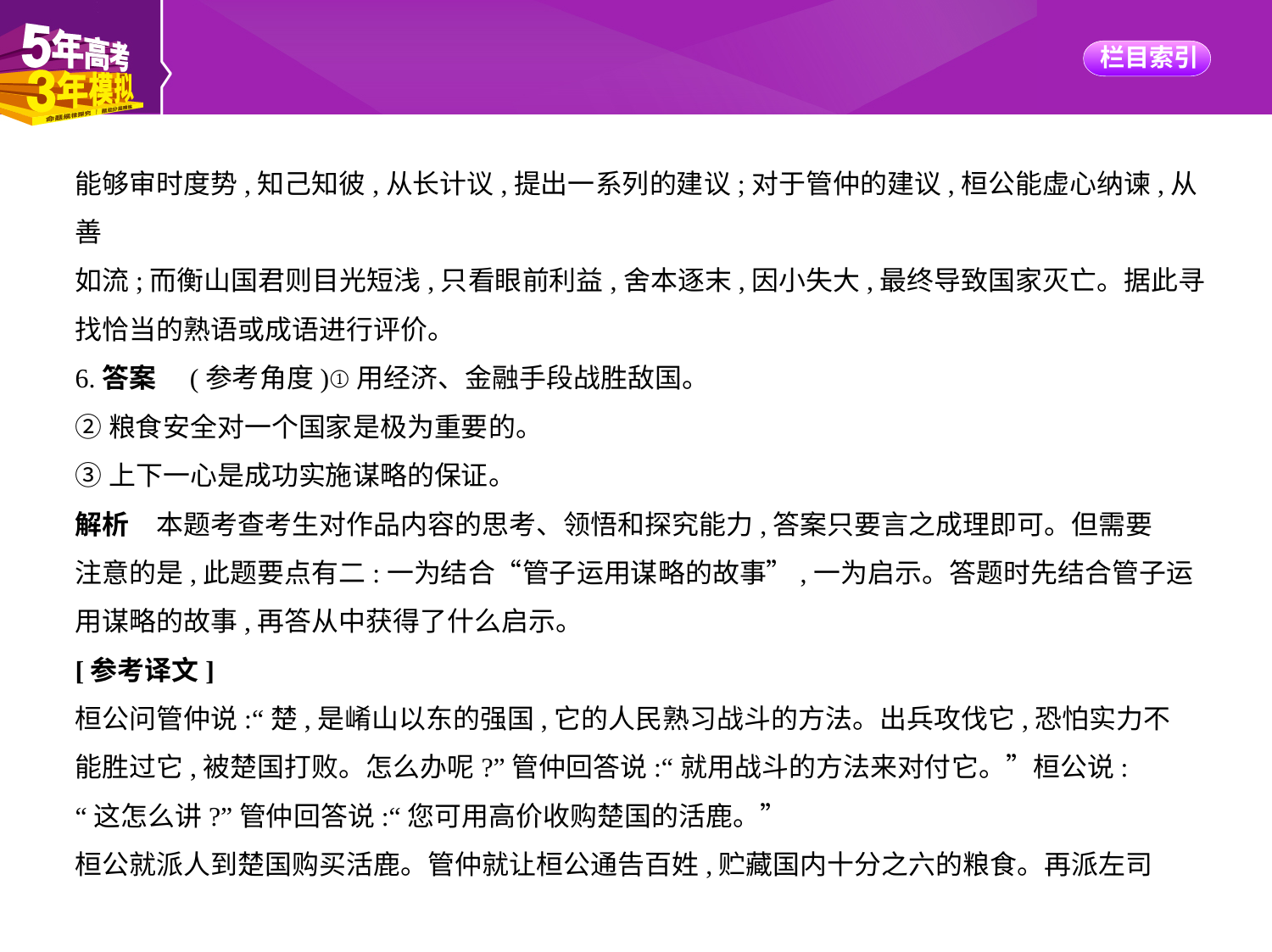

能够审时度势,知己知彼,从长计议,提出一系列的建议;对于管仲的建议,桓公能虚心纳谏,从善
如流;而衡山国君则目光短浅,只看眼前利益,舍本逐末,因小失大,最终导致国家灭亡。据此寻
找恰当的熟语或成语进行评价。
6.答案　(参考角度)①用经济、金融手段战胜敌国。
②粮食安全对一个国家是极为重要的。
③上下一心是成功实施谋略的保证。
解析　本题考查考生对作品内容的思考、领悟和探究能力,答案只要言之成理即可。但需要
注意的是,此题要点有二:一为结合“管子运用谋略的故事”,一为启示。答题时先结合管子运
用谋略的故事,再答从中获得了什么启示。
[参考译文]
桓公问管仲说:“楚,是崤山以东的强国,它的人民熟习战斗的方法。出兵攻伐它,恐怕实力不
能胜过它,被楚国打败。怎么办呢?”管仲回答说:“就用战斗的方法来对付它。”桓公说:
“这怎么讲?”管仲回答说:“您可用高价收购楚国的活鹿。”
桓公就派人到楚国购买活鹿。管仲就让桓公通告百姓,贮藏国内十分之六的粮食。再派左司